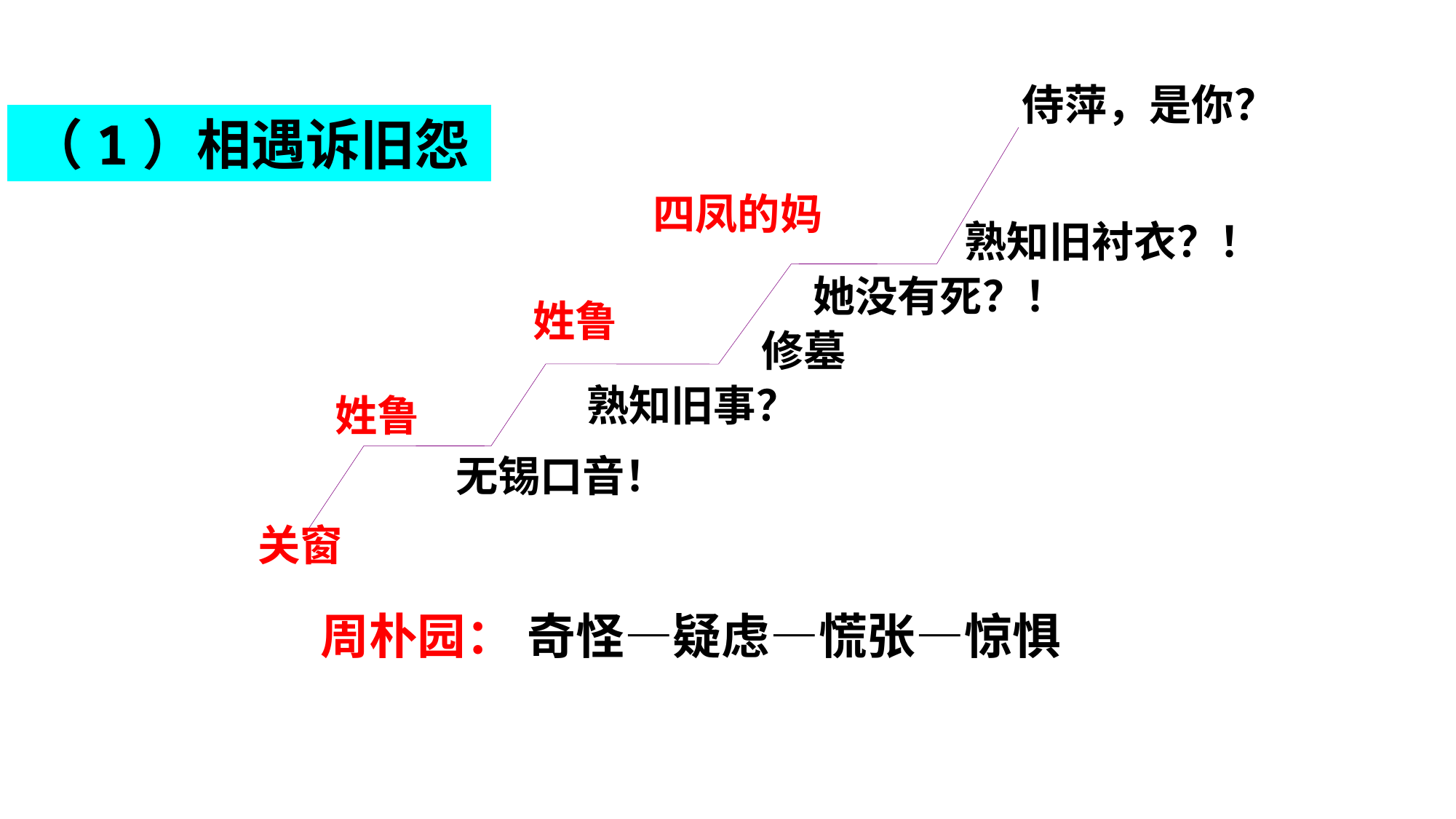

侍萍，是你？
（1）相遇诉旧怨

四凤的妈
熟知旧衬衣？！

她没有死？！

姓鲁
修墓

熟知旧事？
姓鲁
无锡口音！

关窗
周朴园：
奇怪—疑虑—慌张—惊惧